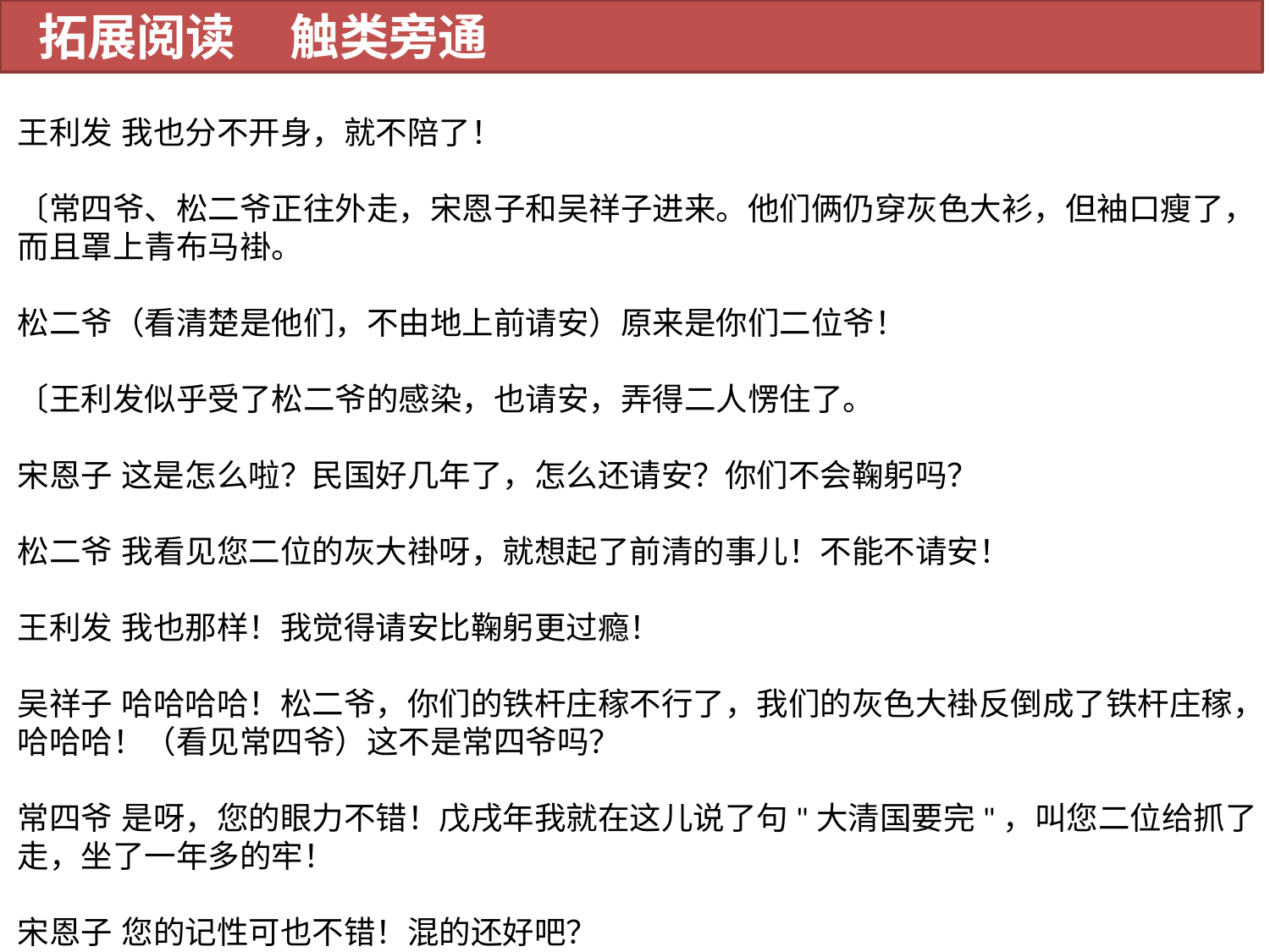

拓展阅读    触类旁通
王利发 我也分不开身，就不陪了！

〔常四爷、松二爷正往外走，宋恩子和吴祥子进来。他们俩仍穿灰色大衫，但袖口瘦了，而且罩上青布马褂。

松二爷（看清楚是他们，不由地上前请安）原来是你们二位爷！

〔王利发似乎受了松二爷的感染，也请安，弄得二人愣住了。

宋恩子 这是怎么啦？民国好几年了，怎么还请安？你们不会鞠躬吗？

松二爷 我看见您二位的灰大褂呀，就想起了前清的事儿！不能不请安！

王利发 我也那样！我觉得请安比鞠躬更过瘾！

吴祥子 哈哈哈哈！松二爷，你们的铁杆庄稼不行了，我们的灰色大褂反倒成了铁杆庄稼，哈哈哈！（看见常四爷）这不是常四爷吗？

常四爷 是呀，您的眼力不错！戊戌年我就在这儿说了句"大清国要完"，叫您二位给抓了走，坐了一年多的牢！

宋恩子 您的记性可也不错！混的还好吧？